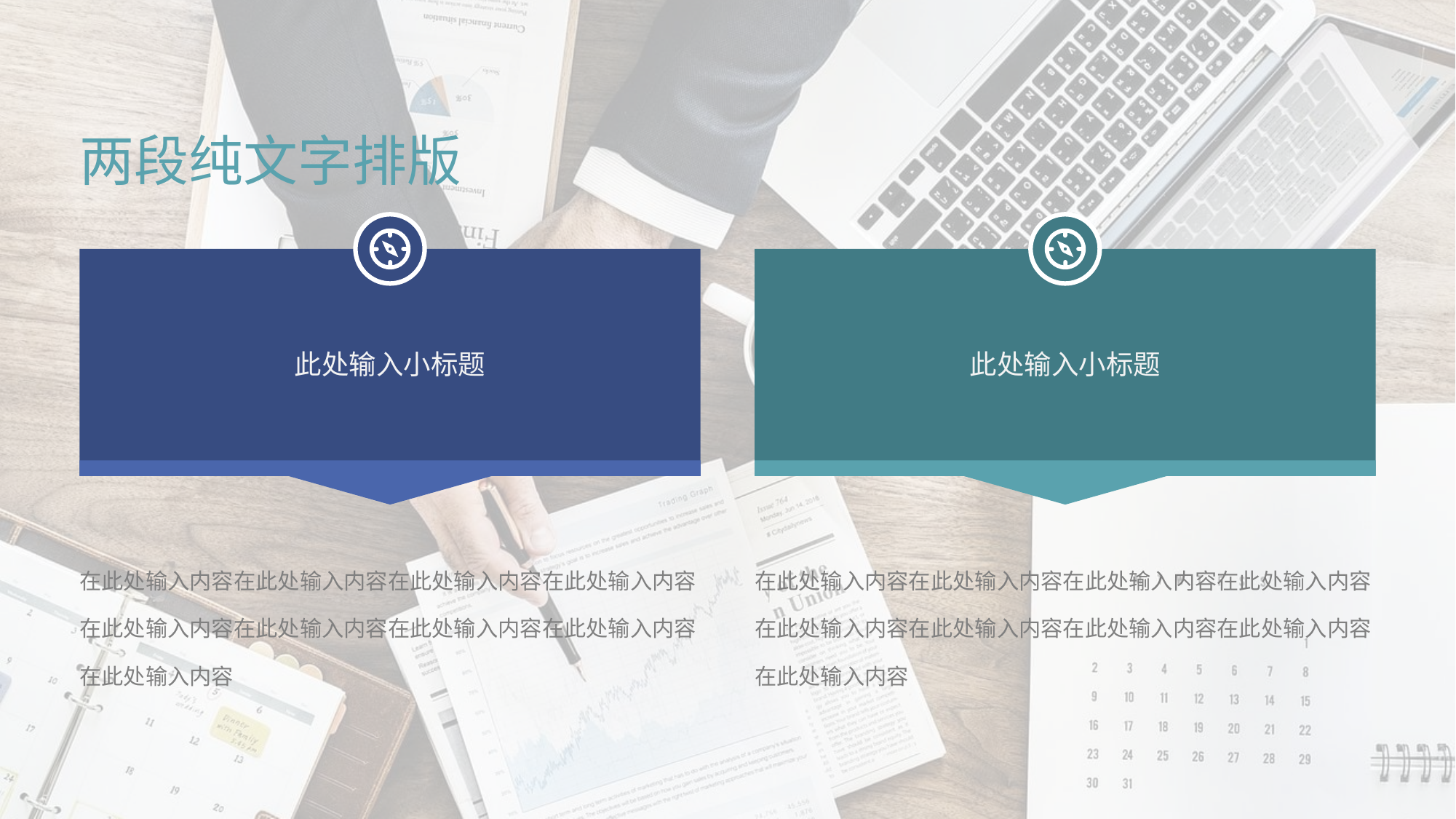

两段纯文字排版

此处输入小标题

在此处输入内容在此处输入内容在此处输入内容在此处输入内容在此处输入内容在此处输入内容在此处输入内容在此处输入内容在此处输入内容

此处输入小标题

在此处输入内容在此处输入内容在此处输入内容在此处输入内容在此处输入内容在此处输入内容在此处输入内容在此处输入内容在此处输入内容